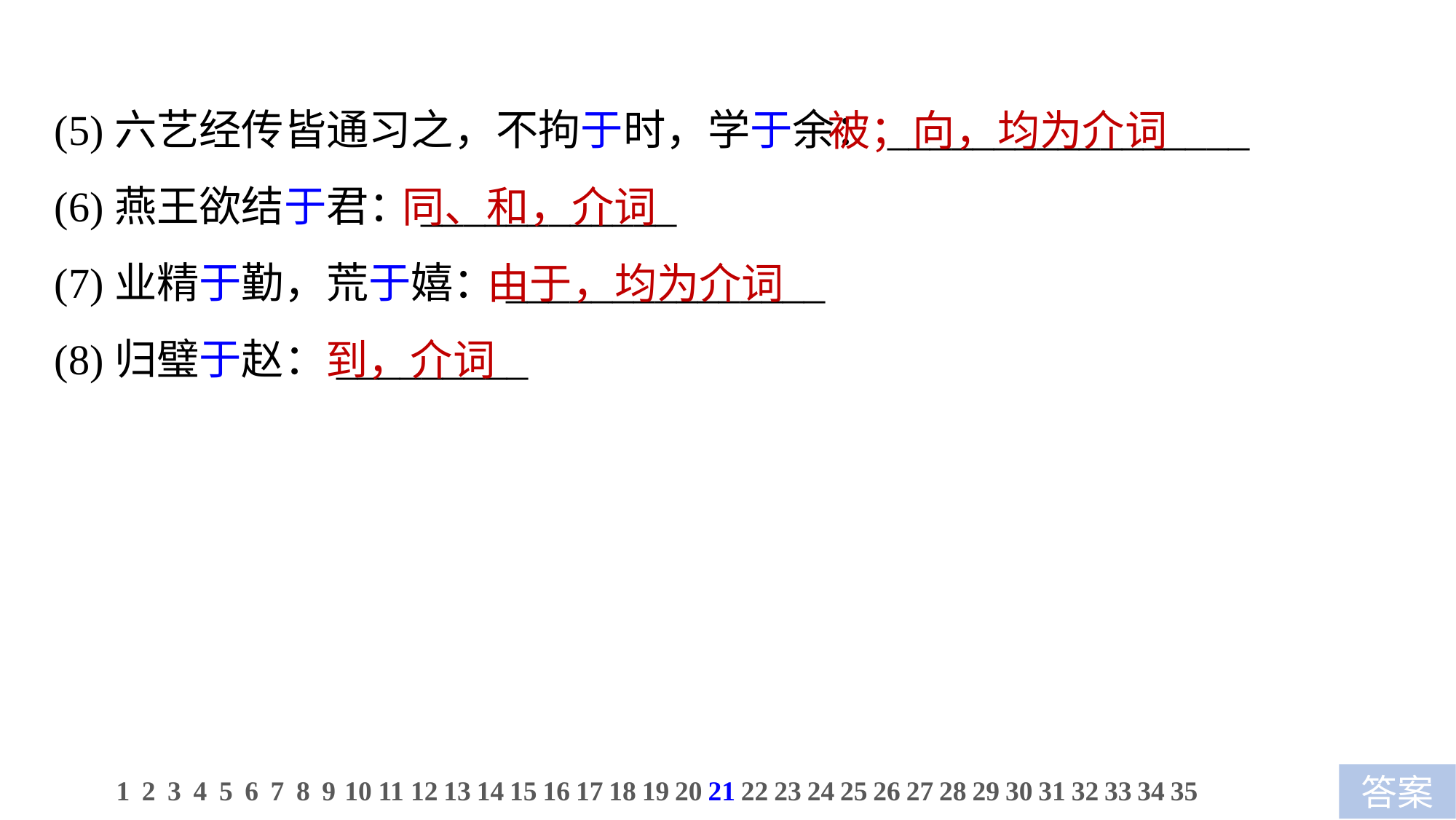

(5)六艺经传皆通习之，不拘于时，学于余：_________________
(6)燕王欲结于君：____________
(7)业精于勤，荒于嬉：_______________
(8)归璧于赵：_________
                                                    被；向，均为介词
       同、和，介词
                由于，均为介词
到，介词
1
2
3
4
5
6
7
8
9
10
11
12
13
14
15
16
17
18
19
20
21
22
23
24
25
26
27
28
29
30
31
32
33
34
35
答案